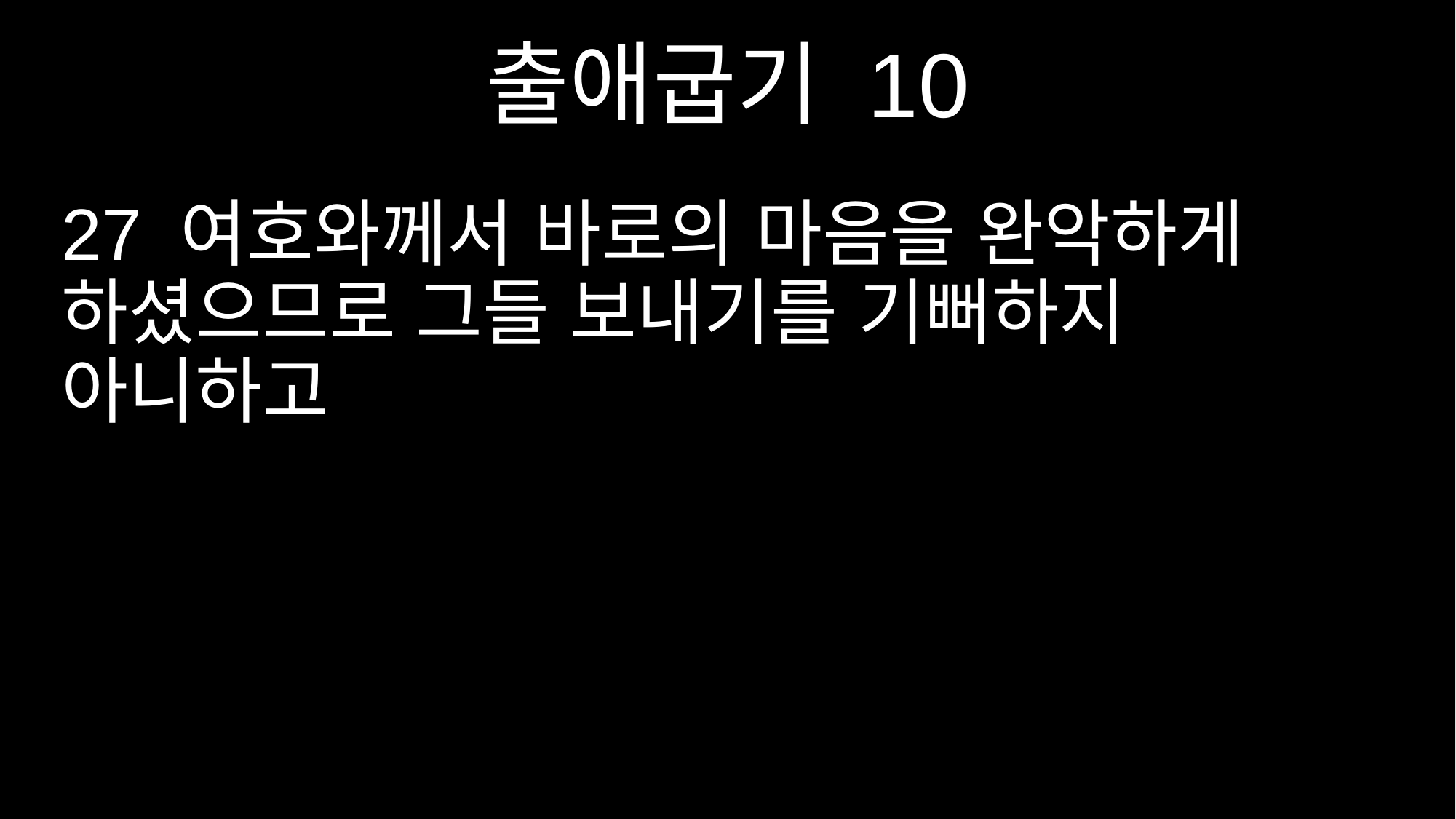

출애굽기 10
27 여호와께서 바로의 마음을 완악하게 하셨으므로 그들 보내기를 기뻐하지 아니하고